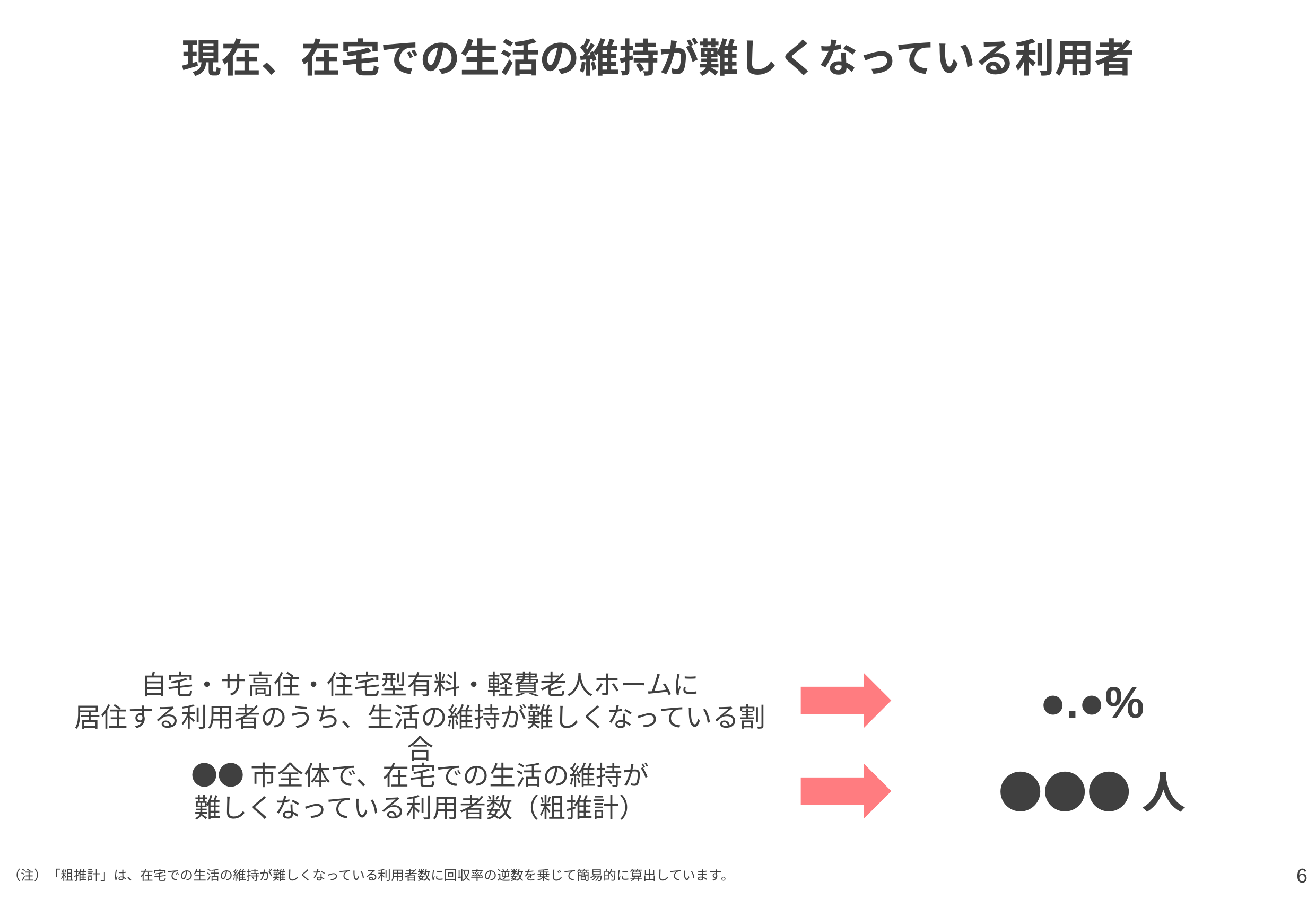

# 現在、在宅での生活の維持が難しくなっている利用者
自宅・サ高住・住宅型有料・軽費老人ホームに
居住する利用者のうち、生活の維持が難しくなっている割合
●.●%

●●市全体で、在宅での生活の維持が
難しくなっている利用者数（粗推計）
●●●人

6
（注）「粗推計」は、在宅での生活の維持が難しくなっている利用者数に回収率の逆数を乗じて簡易的に算出しています。